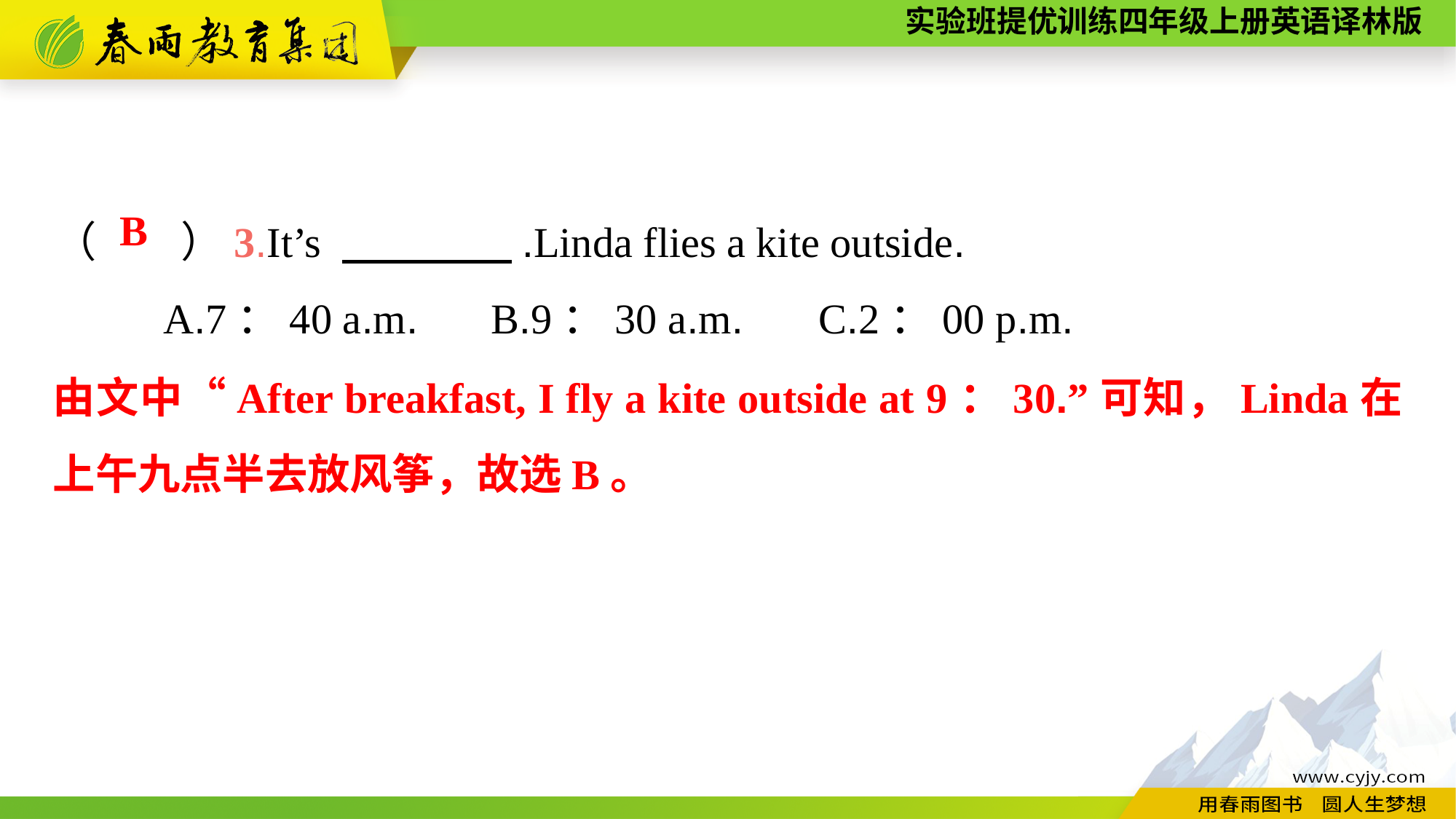

（　　）3.It’s 　　　　.Linda flies a kite outside.
	A.7：40 a.m.	B.9：30 a.m.	C.2：00 p.m.
B
由文中“After breakfast, I fly a kite outside at 9：30.”可知，Linda在上午九点半去放风筝，故选B。